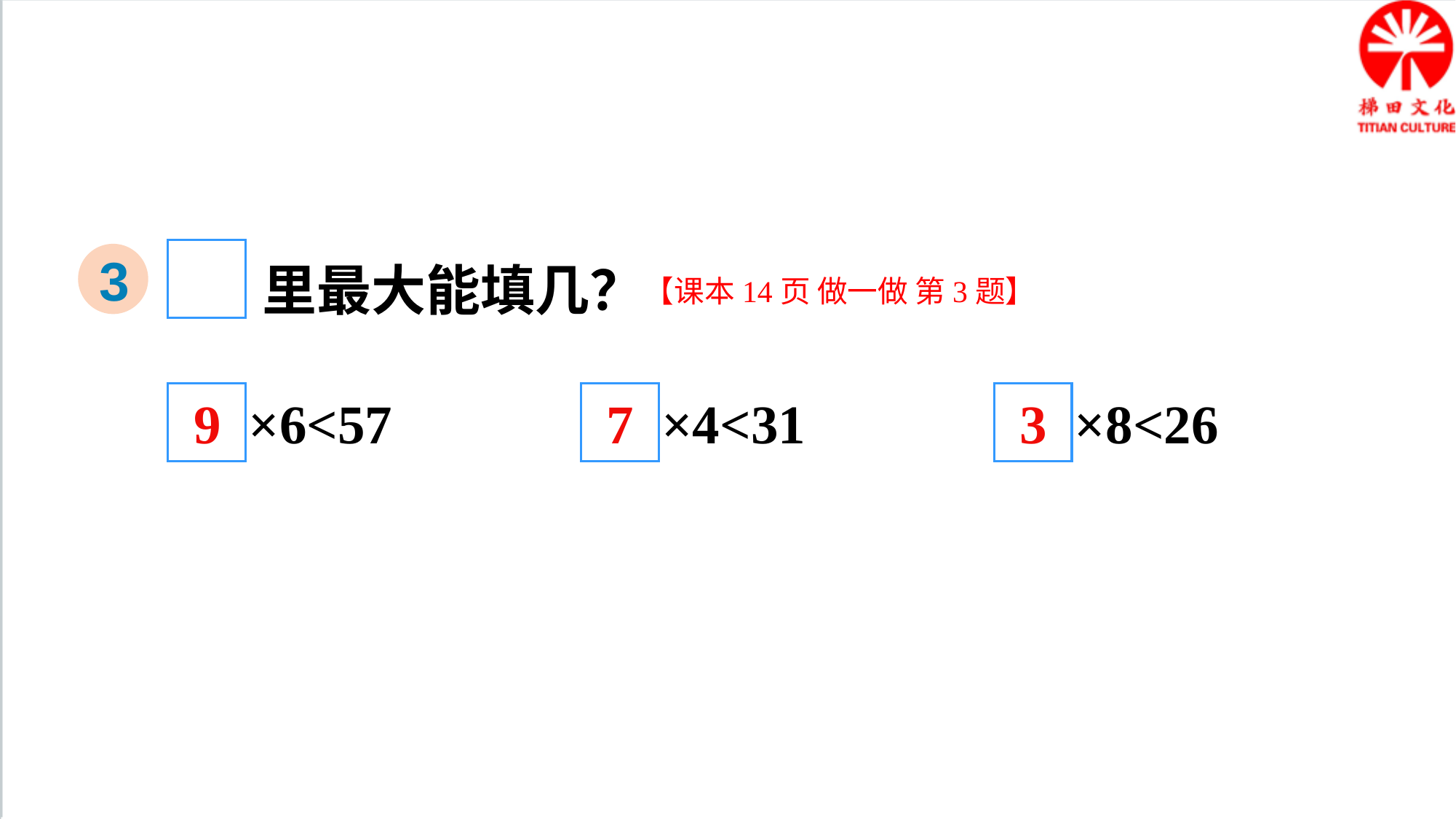

里最大能填几？

3
【课本14页 做一做 第3题】

×6<57

×4<31

×8<26
9
7
3